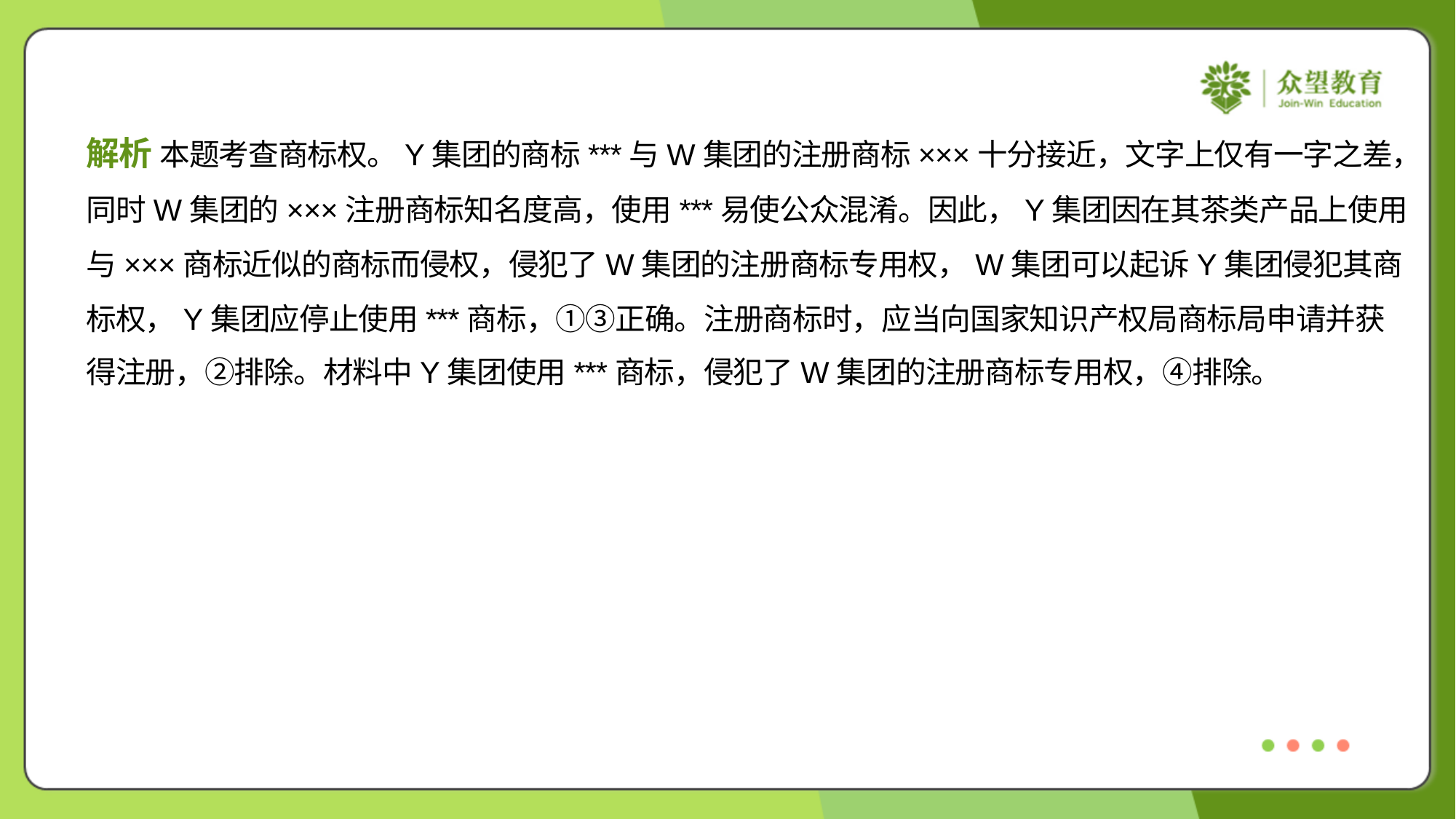

解析 本题考查商标权。Y集团的商标***与W集团的注册商标×××十分接近，文字上仅有一字之差，
同时W集团的×××注册商标知名度高，使用***易使公众混淆。因此，Y集团因在其茶类产品上使用
与×××商标近似的商标而侵权，侵犯了W集团的注册商标专用权，W集团可以起诉Y集团侵犯其商
标权，Y集团应停止使用***商标，①③正确。注册商标时，应当向国家知识产权局商标局申请并获
得注册，②排除。材料中Y集团使用***商标，侵犯了W集团的注册商标专用权，④排除。